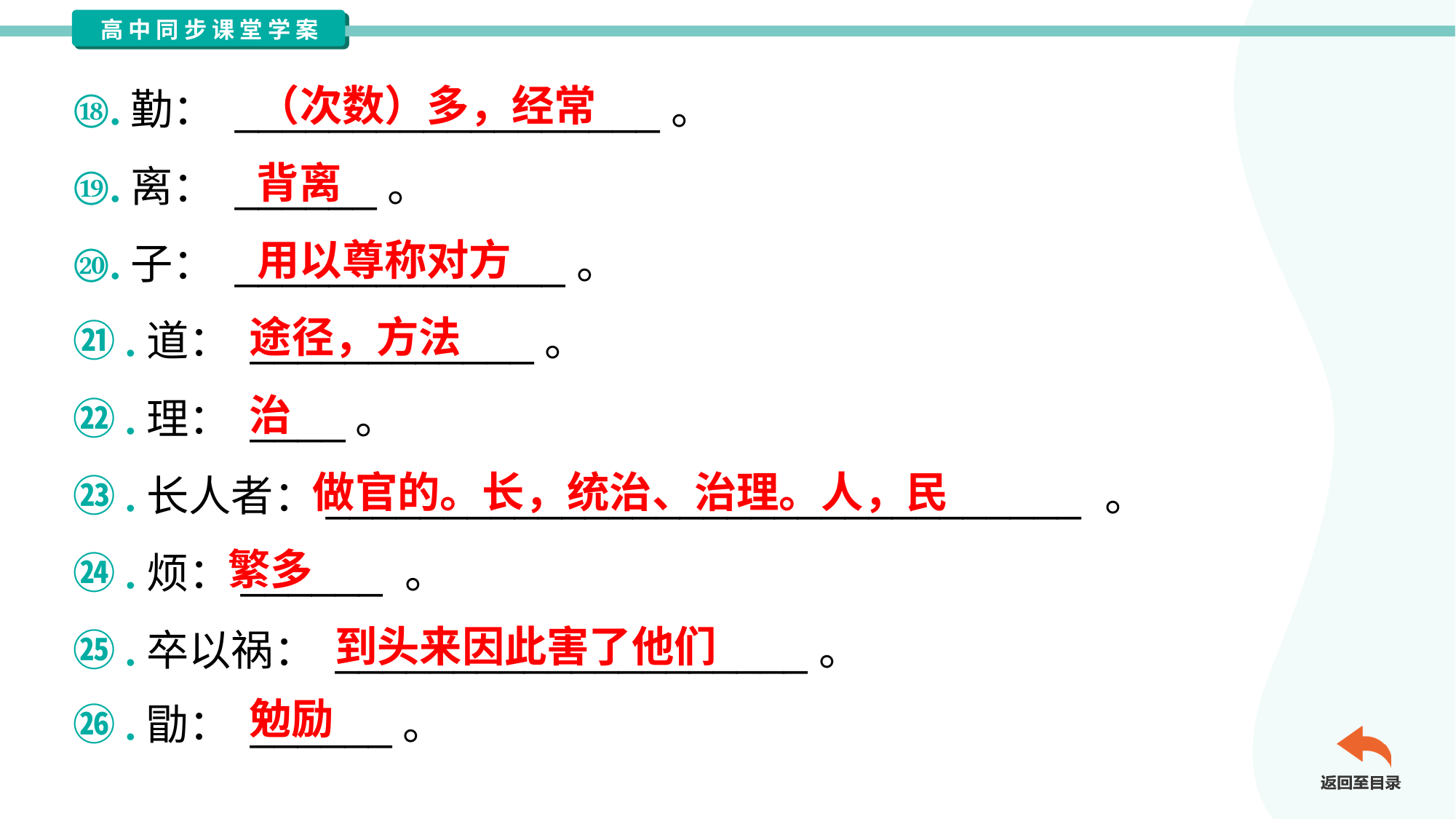

（次数）多，经常
⑱.勤： __________________。
⑲.离： ______。
⑳.子： ______________。
㉑.道： ____________。
㉒.理： ____。
㉓.长人者：________________________________ 。
㉔.烦：______ 。
㉕.卒以祸： ____________________。
㉖.勖： ______。
背离
用以尊称对方
途径，方法
治
做官的。长，统治、治理。人，民
繁多
到头来因此害了他们
勉励